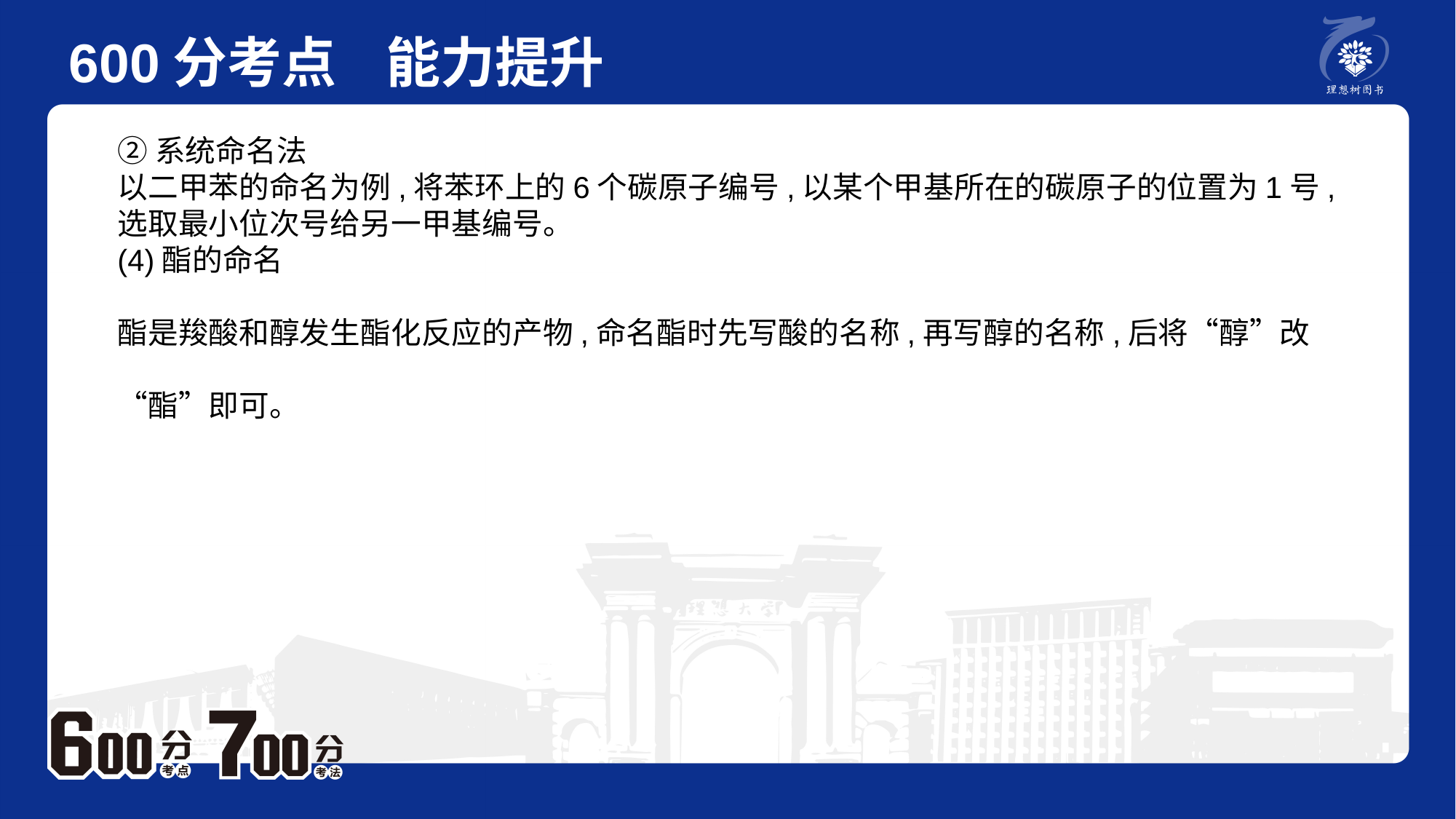

600分考点    能力提升
　               例题P2
②系统命名法以二甲苯的命名为例,将苯环上的6个碳原子编号,以某个甲基所在的碳原子的位置为1号,选取最小位次号给另一甲基编号。(4)酯的命名酯是羧酸和醇发生酯化反应的产物,命名酯时先写酸的名称,再写醇的名称,后将“醇”改“酯”即可。